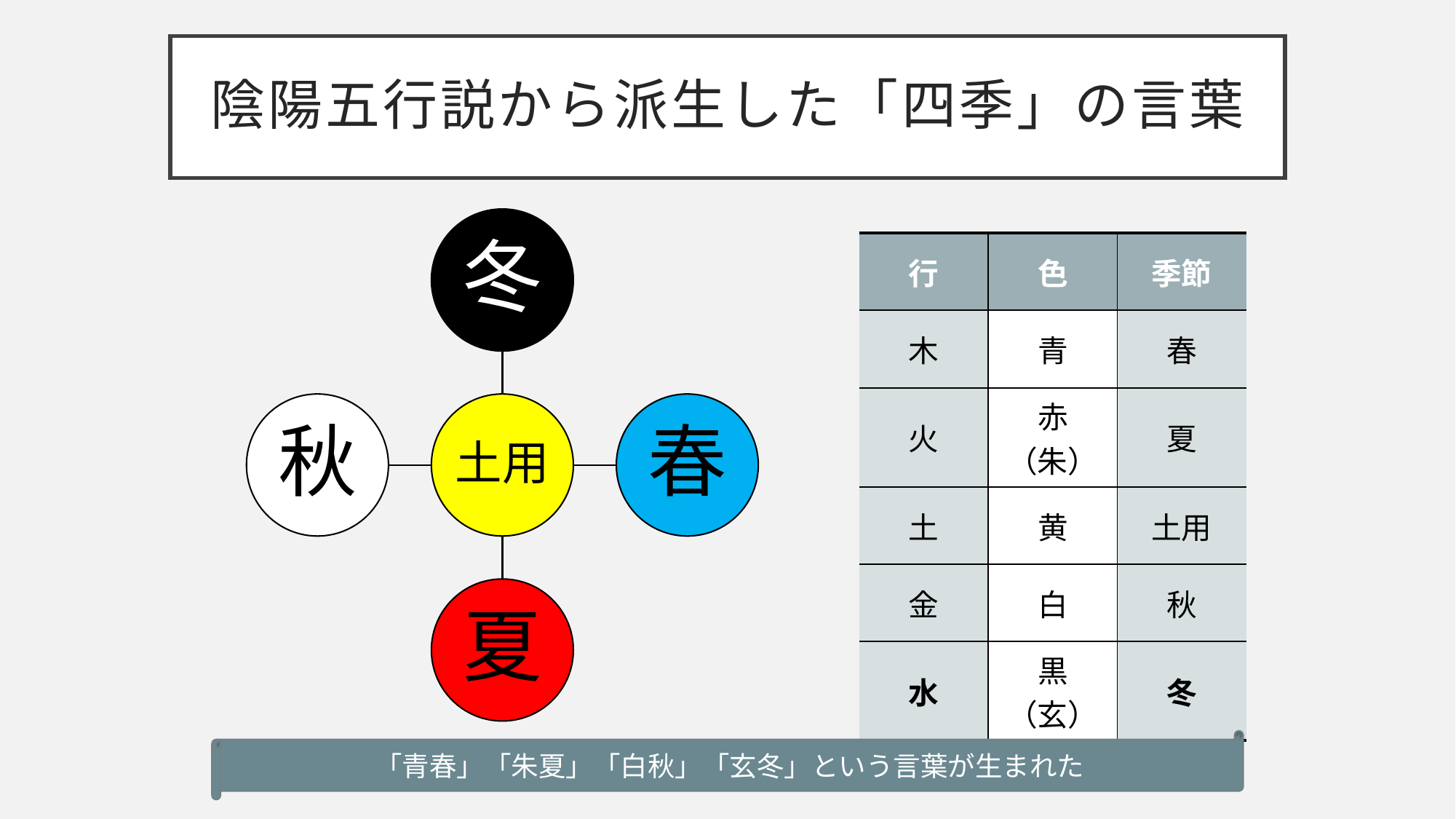

# 陰陽五行説から派生した「四季」の言葉
土用

冬

春

夏

秋
| 行 | 色 | 季節 |
| --- | --- | --- |
| 木 | 青 | 春 |
| 火 | 赤 （朱） | 夏 |
| 土 | 黄 | 土用 |
| 金 | 白 | 秋 |
| 水 | 黒 （玄） | 冬 |
「青春」「朱夏」「白秋」「玄冬」という言葉が生まれた